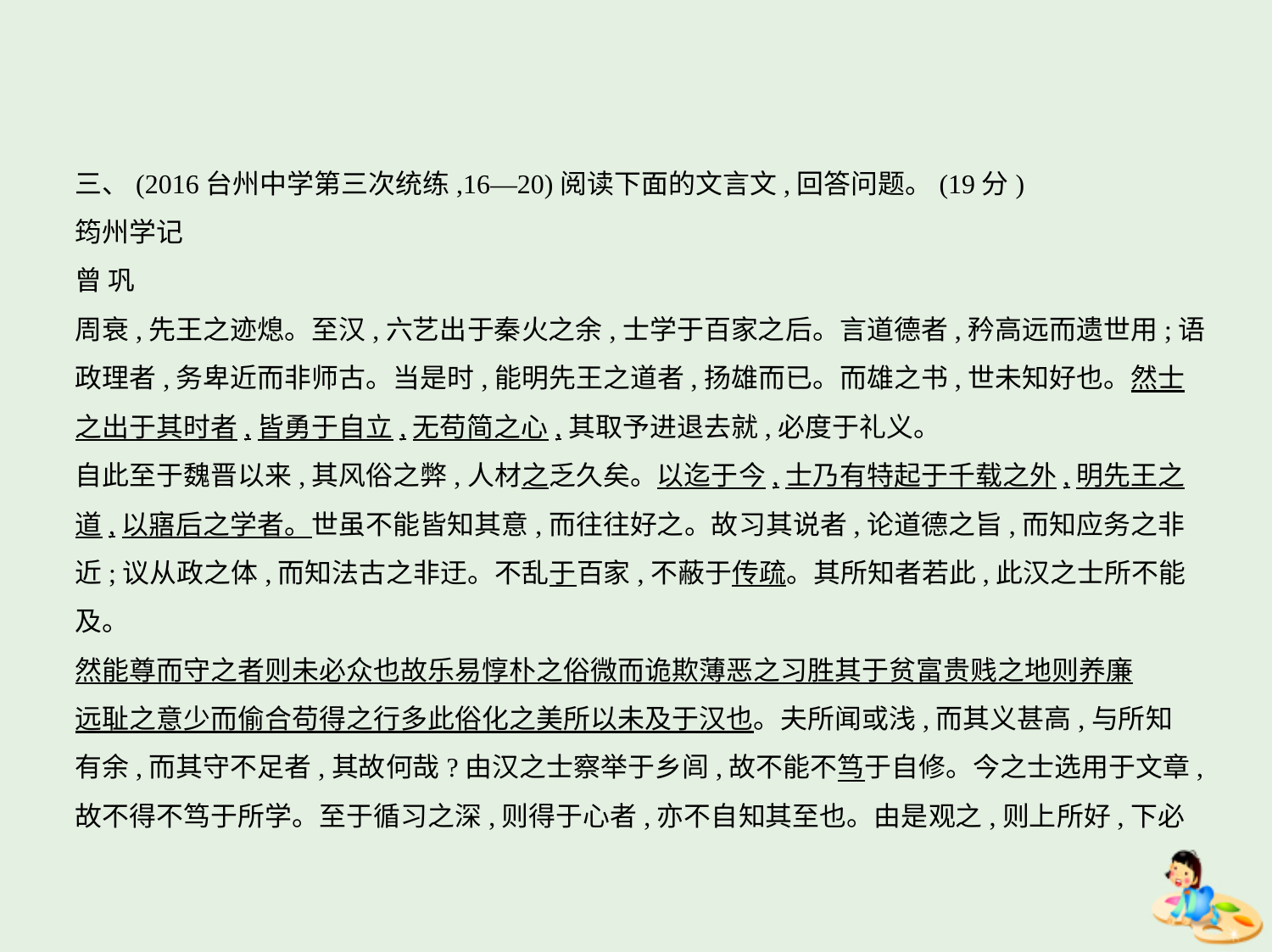

三、(2016台州中学第三次统练,16—20)阅读下面的文言文,回答问题。(19分)
筠州学记
曾 巩
周衰,先王之迹熄。至汉,六艺出于秦火之余,士学于百家之后。言道德者,矜高远而遗世用;语
政理者,务卑近而非师古。当是时,能明先王之道者,扬雄而已。而雄之书,世未知好也。然士
之出于其时者,皆勇于自立,无苟简之心,其取予进退去就,必度于礼义。
自此至于魏晋以来,其风俗之弊,人材之乏久矣。以迄于今,士乃有特起于千载之外,明先王之
道,以寤后之学者。世虽不能皆知其意,而往往好之。故习其说者,论道德之旨,而知应务之非
近;议从政之体,而知法古之非迂。不乱于百家,不蔽于传疏。其所知者若此,此汉之士所不能及。
然能尊而守之者则未必众也故乐易惇朴之俗微而诡欺薄恶之习胜其于贫富贵贱之地则养廉
远耻之意少而偷合苟得之行多此俗化之美所以未及于汉也。夫所闻或浅,而其义甚高,与所知
有余,而其守不足者,其故何哉?由汉之士察举于乡闾,故不能不笃于自修。今之士选用于文章,
故不得不笃于所学。至于循习之深,则得于心者,亦不自知其至也。由是观之,则上所好,下必